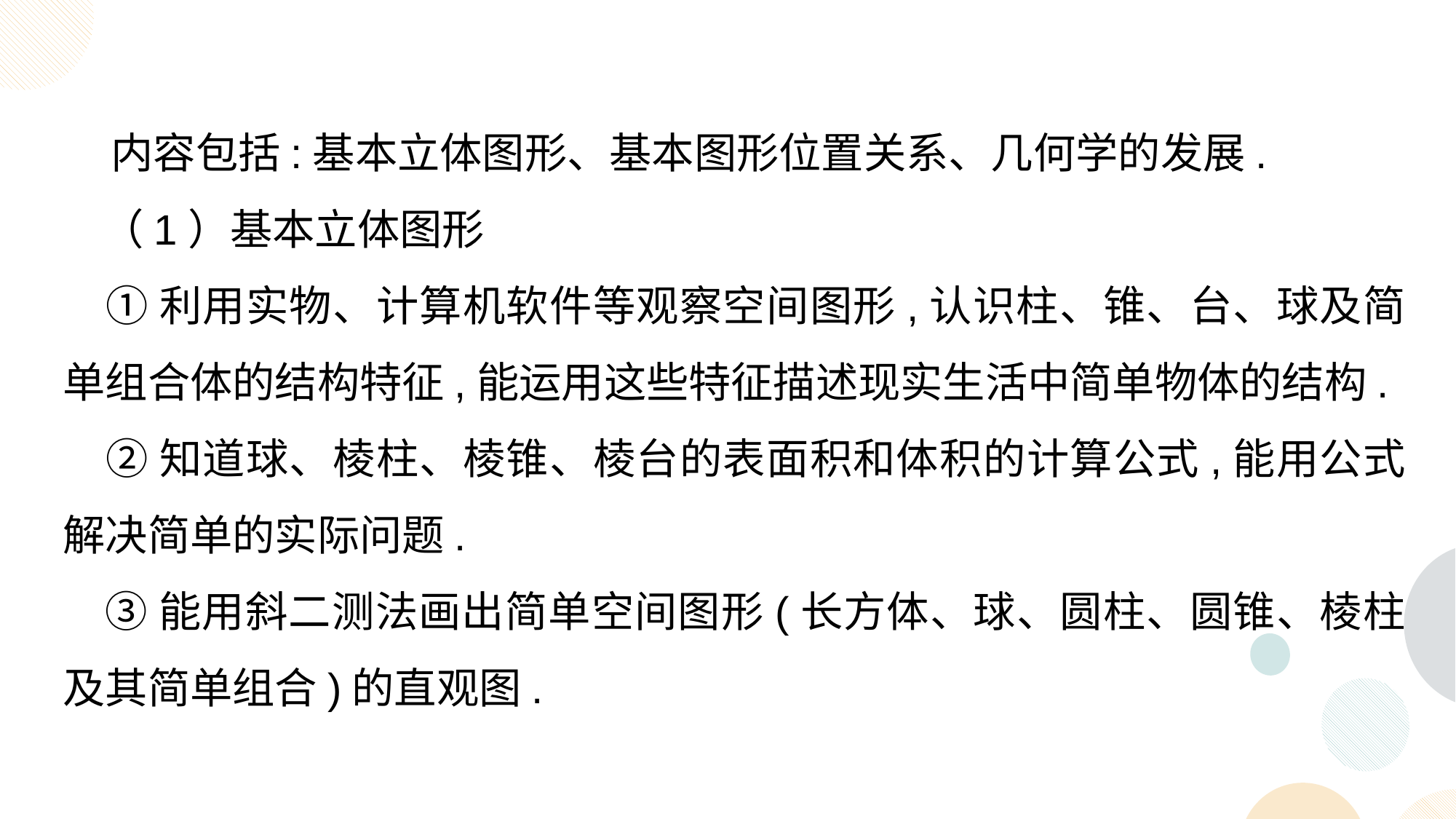

内容包括:基本立体图形、基本图形位置关系、几何学的发展.
   （1）基本立体图形
    ①利用实物、计算机软件等观察空间图形,认识柱、锥、台、球及简单组合体的结构特征,能运用这些特征描述现实生活中简单物体的结构.
    ②知道球、棱柱、棱锥、棱台的表面积和体积的计算公式,能用公式解决简单的实际问题.
    ③能用斜二测法画出简单空间图形(长方体、球、圆柱、圆锥、棱柱及其简单组合)的直观图.